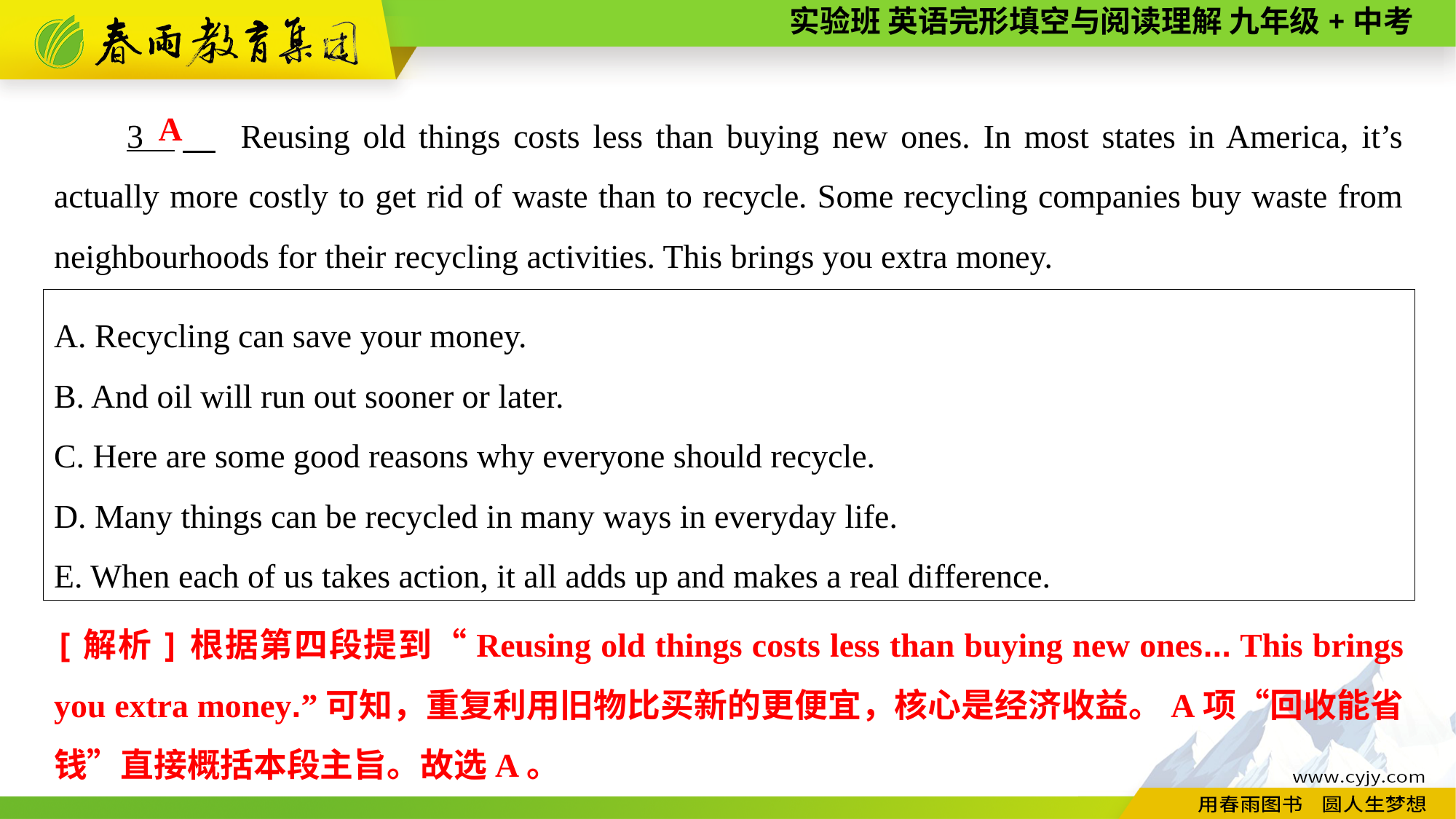

3  　 Reusing old things costs less than buying new ones. In most states in America, it’s actually more costly to get rid of waste than to recycle. Some recycling companies buy waste from neighbourhoods for their recycling activities. This brings you extra money.
A
A. Recycling can save your money.
B. And oil will run out sooner or later.
C. Here are some good reasons why everyone should recycle.
D. Many things can be recycled in many ways in everyday life.
E. When each of us takes action, it all adds up and makes a real difference.
[解析]根据第四段提到“Reusing old things costs less than buying new ones... This brings you extra money.”可知，重复利用旧物比买新的更便宜，核心是经济收益。A项“回收能省钱”直接概括本段主旨。故选A。